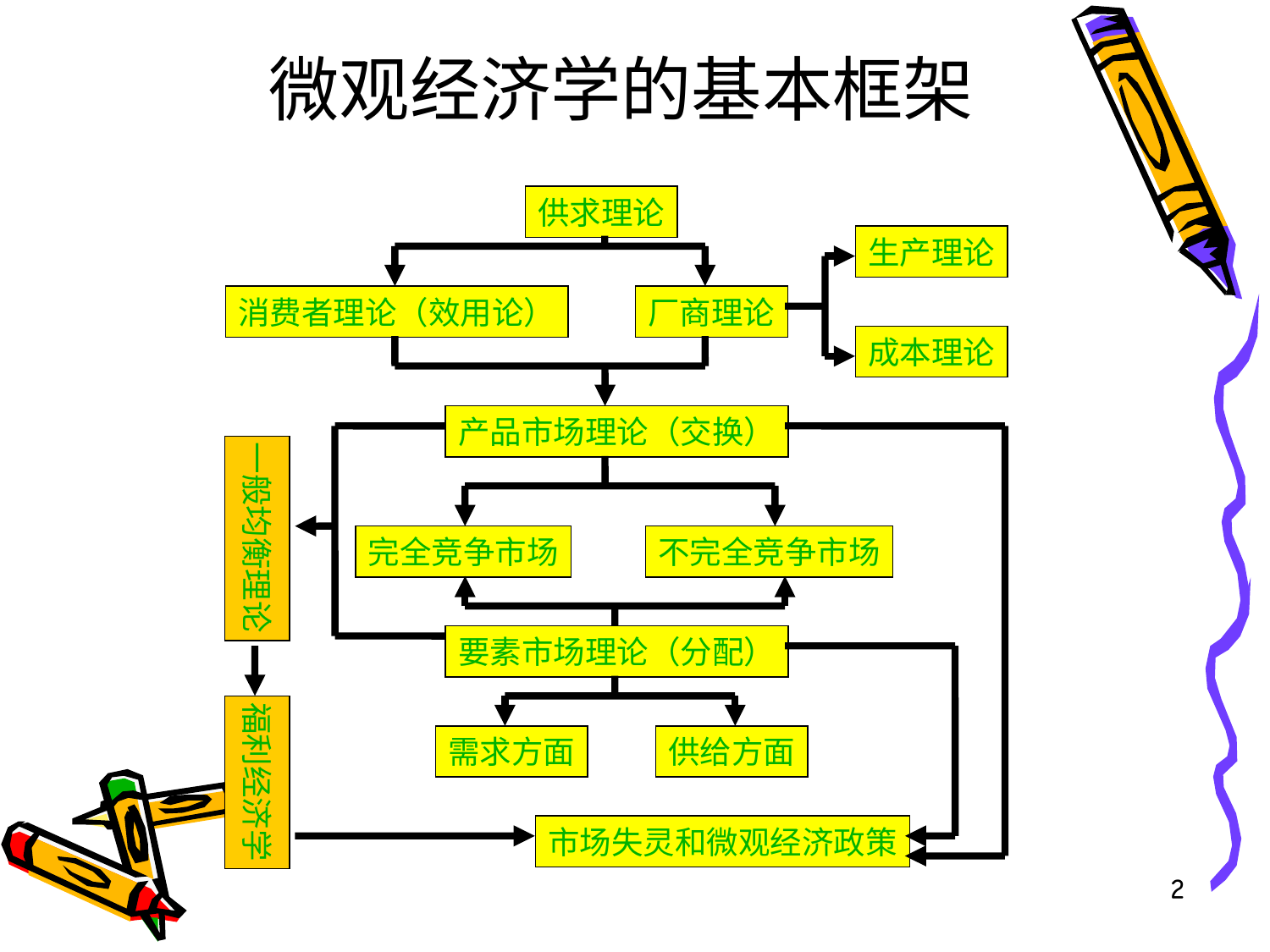

# 微观经济学的基本框架
供求理论
生产理论

消费者理论（效用论）
厂商理论

成本理论

产品市场理论（交换）

一般均衡理论

完全竞争市场
不完全竞争市场

要素市场理论（分配）

福利经济学

需求方面
供给方面
市场失灵和微观经济政策

2